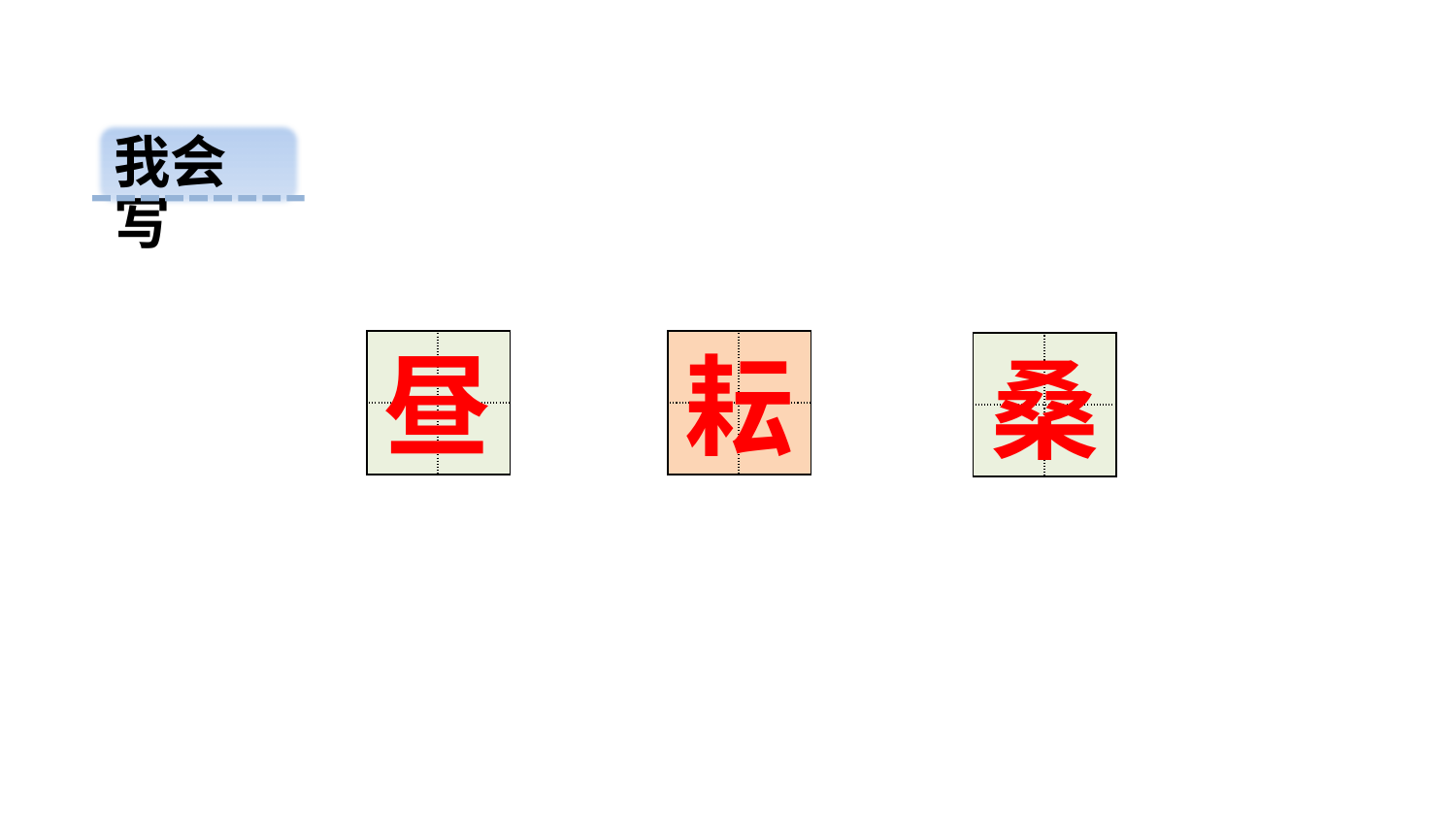

我会写

昼
耘
|  |  |
| --- | --- |
|  |  |
|  |  |
| --- | --- |
|  |  |
|  |  |
| --- | --- |
|  |  |
桑